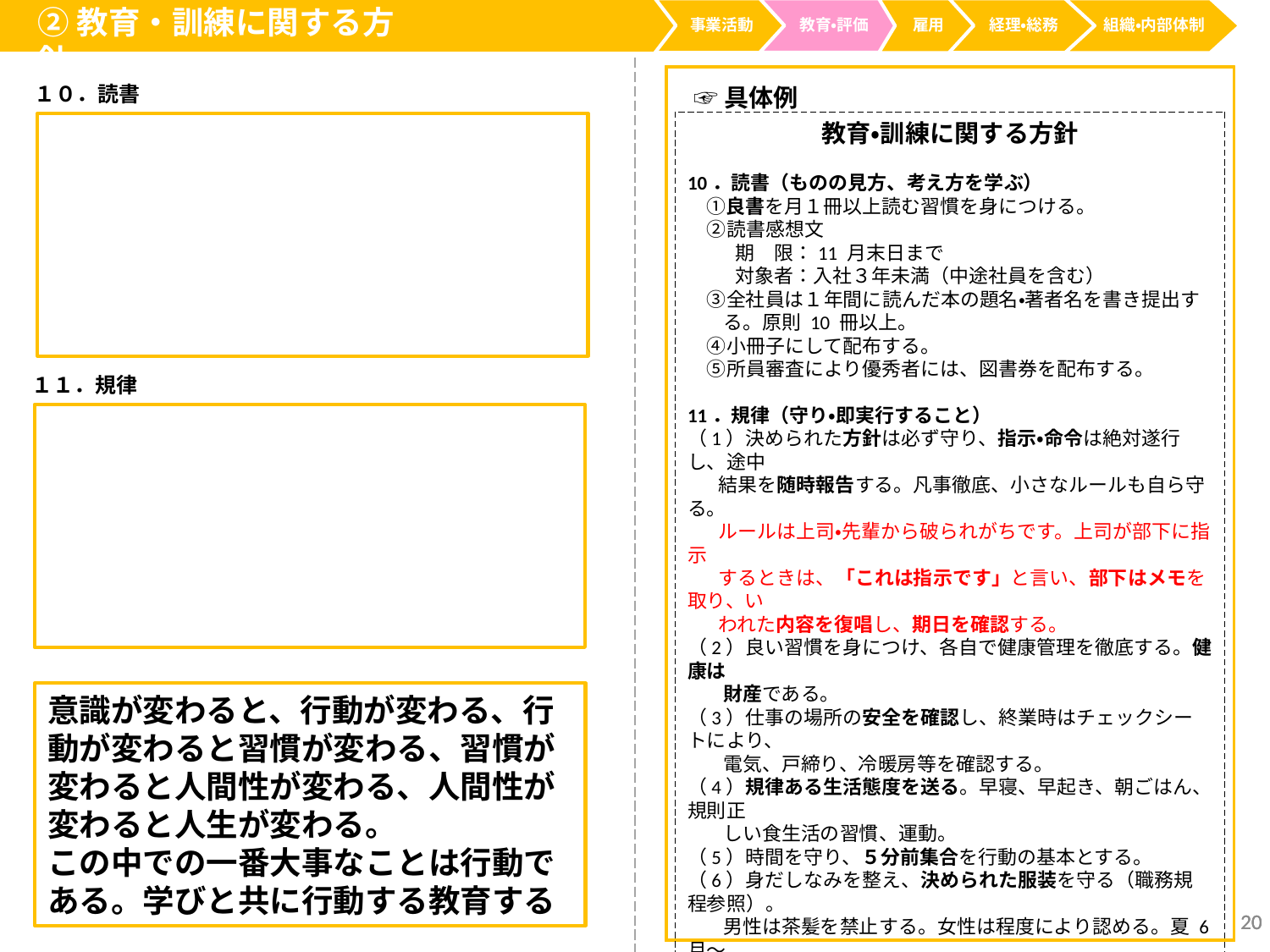

②教育・訓練に関する方針
事業活動
経理・総務
教育・評価
雇用
組織・内部体制

１０．読書
☞具体例
教育・訓練に関する方針

10．読書（ものの見方、考え方を学ぶ）
　①良書を月１冊以上読む習慣を身につける。
　②読書感想文
　　  期　限：11 月末日まで
　　  対象者：入社３年未満（中途社員を含む）
　③全社員は１年間に読んだ本の題名・著者名を書き提出す
       る。原則 10 冊以上。
　④小冊子にして配布する。
　⑤所員審査により優秀者には、図書券を配布する。

11．規律（守り・即実行すること）
（1）決められた方針は必ず守り、指示・命令は絶対遂行し、途中
      結果を随時報告する。凡事徹底、小さなルールも自ら守る。
      ルールは上司・先輩から破られがちです。上司が部下に指示
      するときは、「これは指示です」と言い、部下はメモを取り、い
      われた内容を復唱し、期日を確認する。
（2）良い習慣を身につけ、各自で健康管理を徹底する。健康は
       財産である。
（3）仕事の場所の安全を確認し、終業時はチェックシートにより、
       電気、戸締り、冷暖房等を確認する。
（4）規律ある生活態度を送る。早寝、早起き、朝ごはん、規則正
       しい食生活の習慣、運動。
（5）時間を守り、５分前集合を行動の基本とする。
（6）身だしなみを整え、決められた服装を守る（職務規程参照）。
       男性は茶髪を禁止する。女性は程度により認める。夏 6 月～
      10 月はクールビズとする。
（7）社内では禁煙とする。ただし、所定の場所でなら良い。

意識が変わると、行動が変わる、行動が変わると習慣が変わる、習慣が変わると人間性が変わる、人間性が変わると人生が変わる。この中での一番大事なことは行動である。
学びと共に行動する教育する

１１．規律

意識が変わると、行動が変わる、行動が変わると習慣が変わる、習慣が変わると人間性が変わる、人間性が変わると人生が変わる。
この中での一番大事なことは行動である。学びと共に行動する教育する
20
20
20